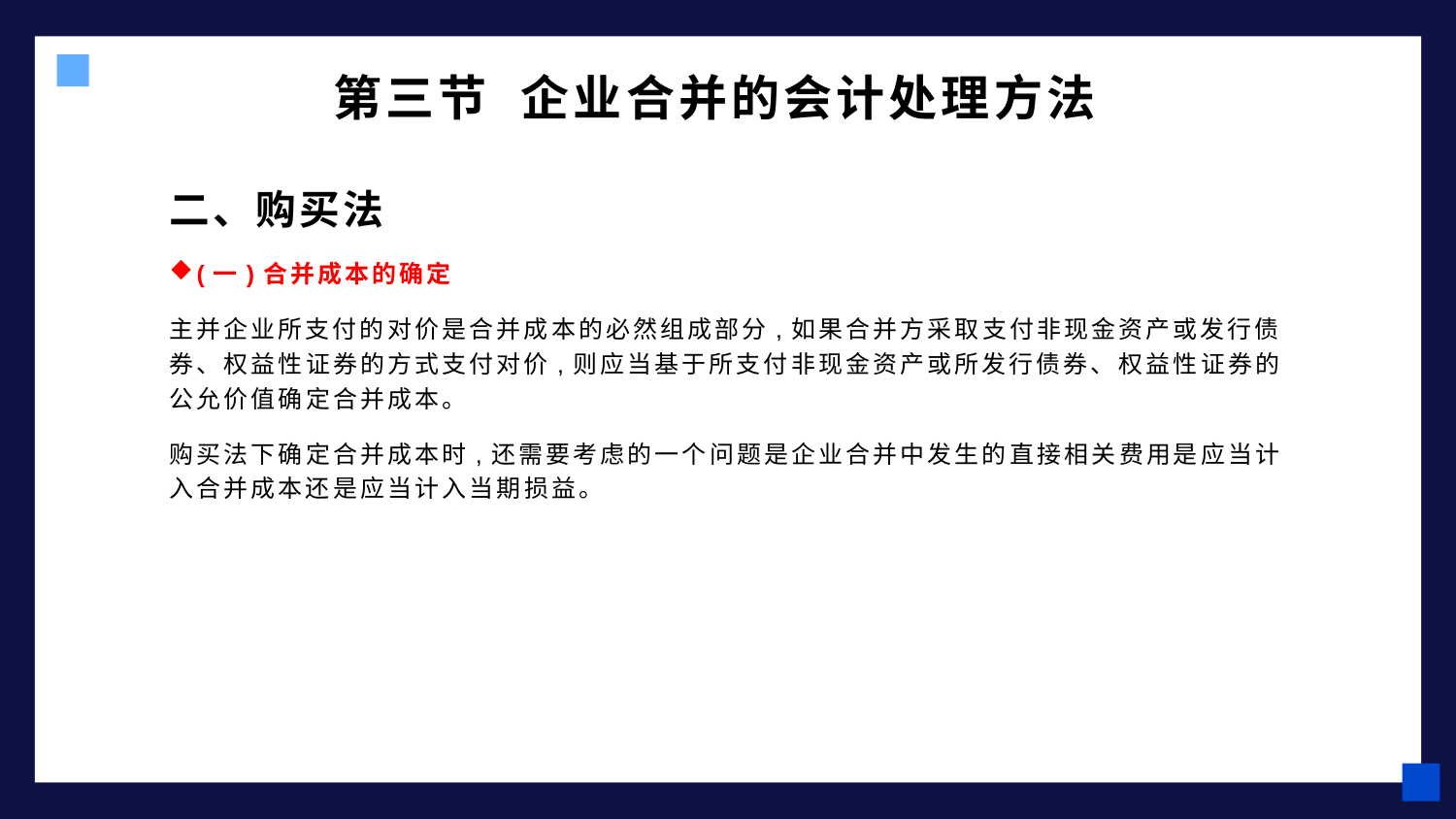

# 第三节  企业合并的会计处理方法
二、购买法
(一)合并成本的确定
主并企业所支付的对价是合并成本的必然组成部分,如果合并方采取支付非现金资产或发行债券、权益性证券的方式支付对价,则应当基于所支付非现金资产或所发行债券、权益性证券的公允价值确定合并成本。
购买法下确定合并成本时,还需要考虑的一个问题是企业合并中发生的直接相关费用是应当计入合并成本还是应当计入当期损益。